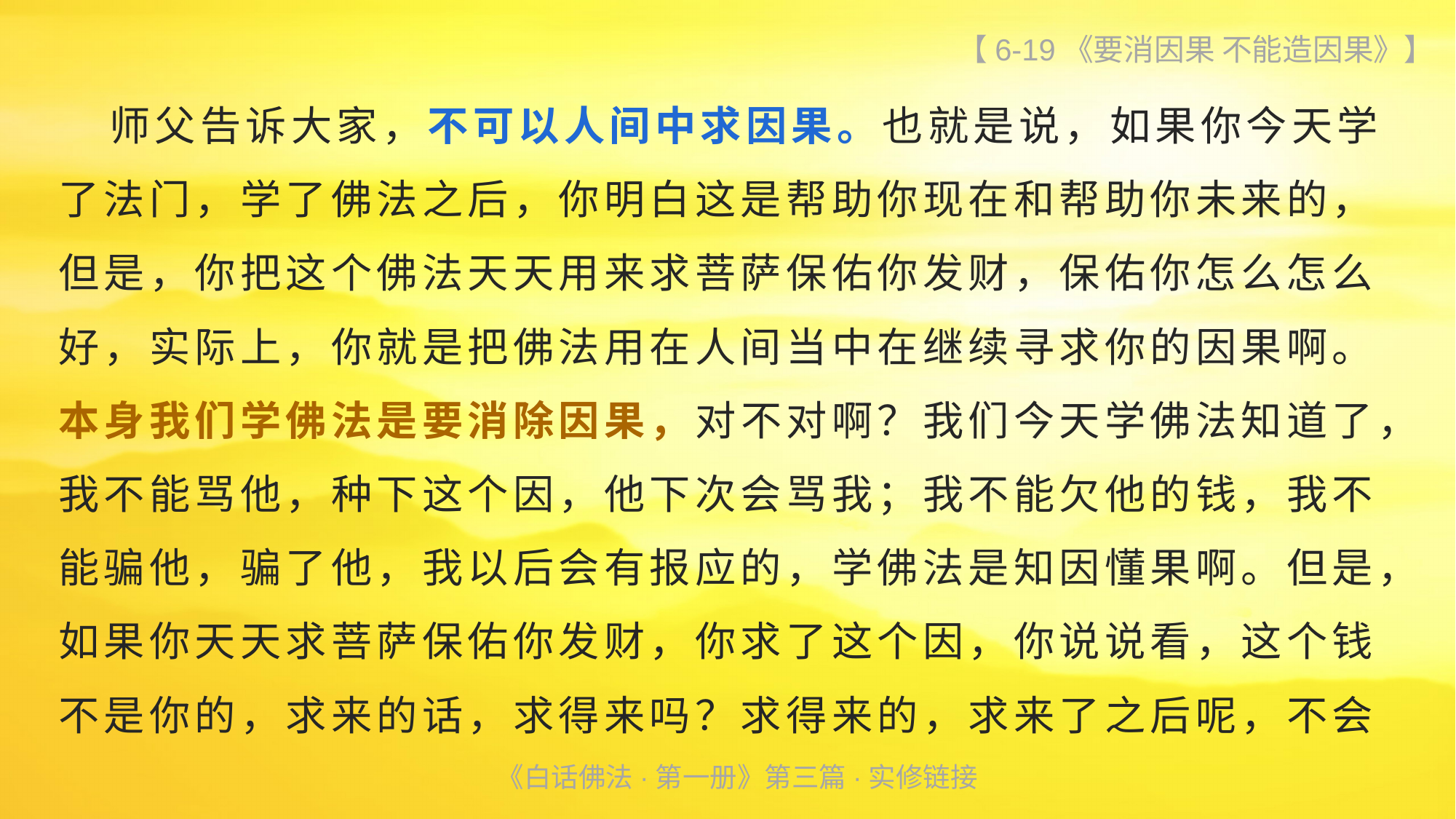

【6-19《要消因果 不能造因果》】
   师父告诉大家，不可以人间中求因果。也就是说，如果你今天学了法门，学了佛法之后，你明白这是帮助你现在和帮助你未来的，但是，你把这个佛法天天用来求菩萨保佑你发财，保佑你怎么怎么好，实际上，你就是把佛法用在人间当中在继续寻求你的因果啊。本身我们学佛法是要消除因果，对不对啊？我们今天学佛法知道了，我不能骂他，种下这个因，他下次会骂我；我不能欠他的钱，我不能骗他，骗了他，我以后会有报应的，学佛法是知因懂果啊。但是，如果你天天求菩萨保佑你发财，你求了这个因，你说说看，这个钱不是你的，求来的话，求得来吗？求得来的，求来了之后呢，不会
  《白话佛法·第一册》第三篇·实修链接